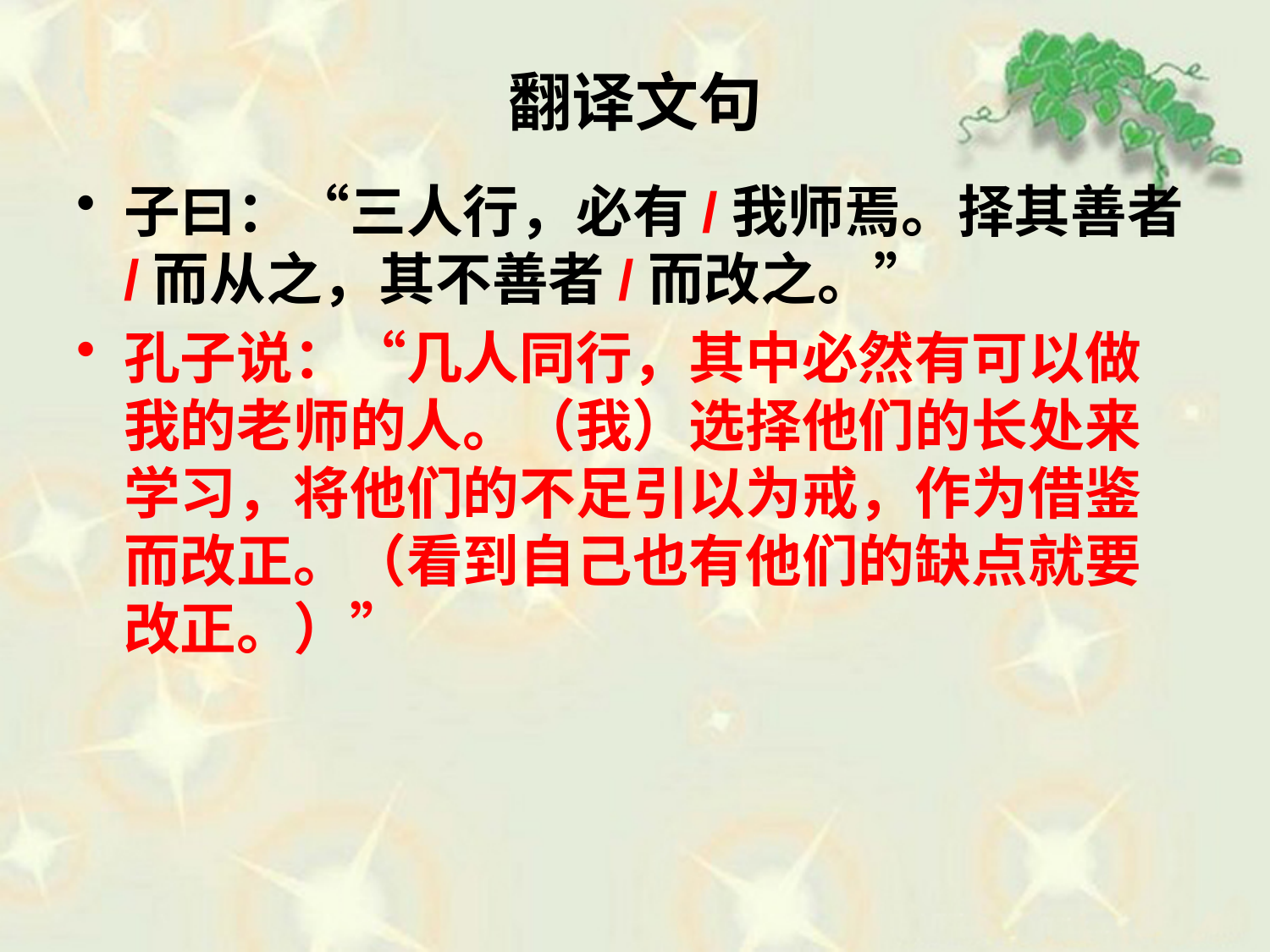

# 翻译文句
子曰：“三人行，必有/我师焉。择其善者/而从之，其不善者/而改之。”
孔子说：“几人同行，其中必然有可以做我的老师的人。（我）选择他们的长处来学习，将他们的不足引以为戒，作为借鉴而改正。（看到自己也有他们的缺点就要改正。）”